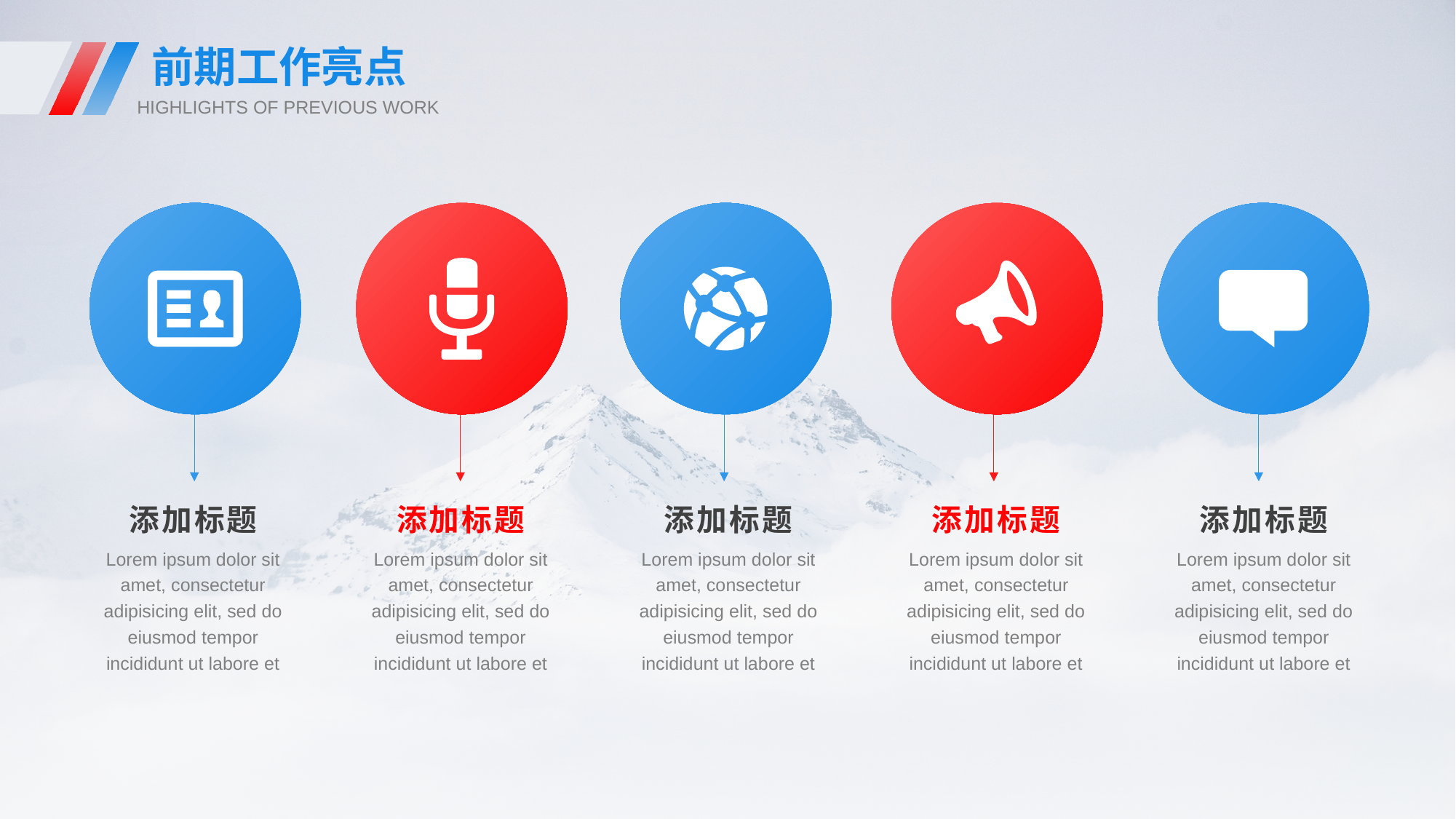

前期工作亮点

HIGHLIGHTS OF PREVIOUS WORK

添加标题
Lorem ipsum dolor sit amet, consectetur adipisicing elit, sed do eiusmod tempor incididunt ut labore et

添加标题
Lorem ipsum dolor sit amet, consectetur adipisicing elit, sed do eiusmod tempor incididunt ut labore et

添加标题
Lorem ipsum dolor sit amet, consectetur adipisicing elit, sed do eiusmod tempor incididunt ut labore et

添加标题
Lorem ipsum dolor sit amet, consectetur adipisicing elit, sed do eiusmod tempor incididunt ut labore et

添加标题
Lorem ipsum dolor sit amet, consectetur adipisicing elit, sed do eiusmod tempor incididunt ut labore et
e7d195523061f1c0dc554706afe4c72a60a25314cbaece805811E654B44695D34D35691164BB3D154CCFD5D798F6FEAD99EAA8F1ADC3D4AFA5BC9ED0BB3A4B45073A038AC38E89AB54D31AA59602B9F167B38FFBE79EAC6F1F3F9165A75ED70765EF2509BF32B12CECEEFCD7B4ED5332629B29BD55F04BF4363A85BBB9A0CF8D0C7DACC3920FCDAE